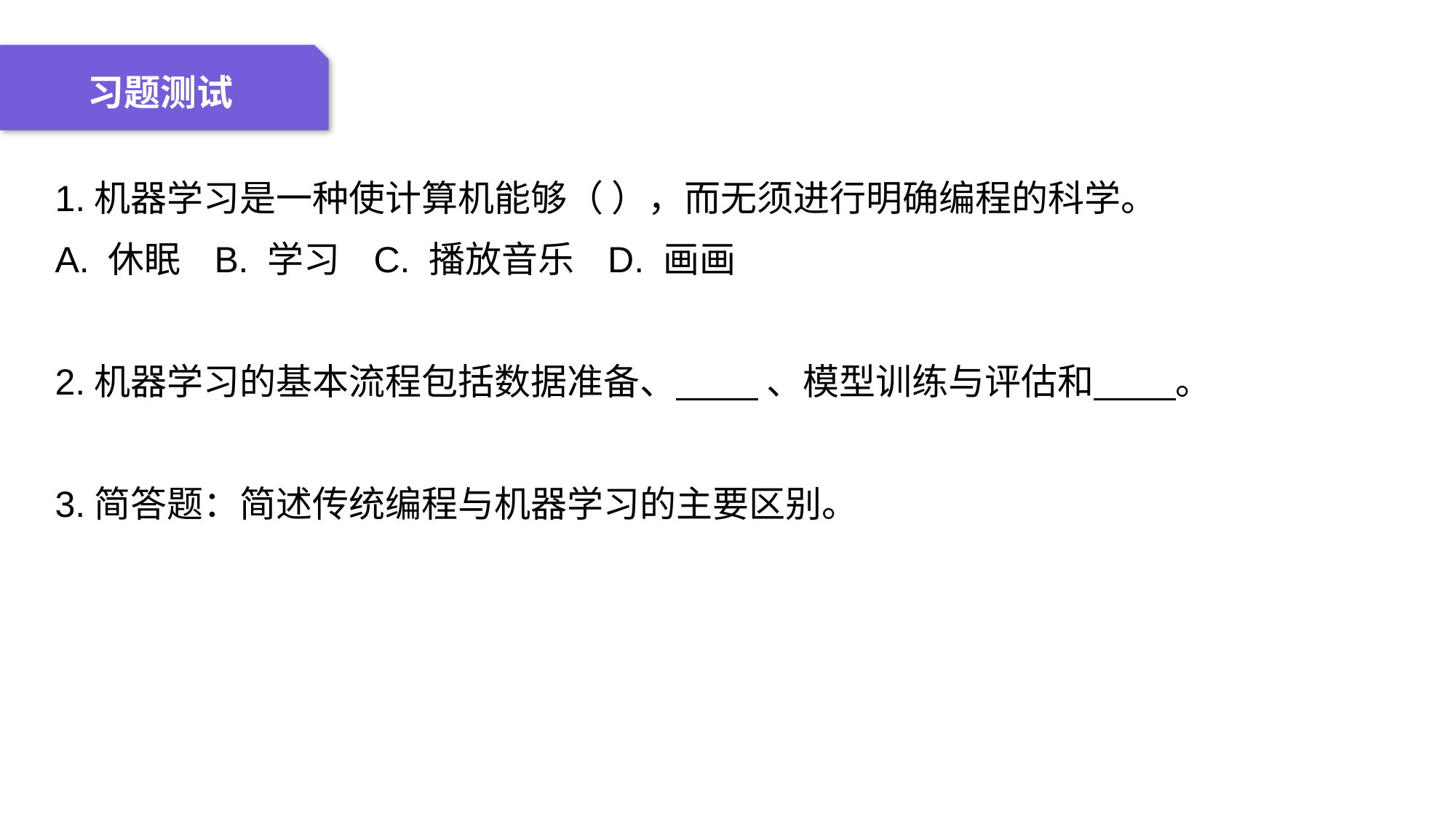

04 名词解释
01 准备过程
02 整体结构
03 重点说明
习题测试
1.机器学习是一种使计算机能够（ ），而无须进行明确编程的科学。
A. 休眠   B. 学习   C. 播放音乐   D. 画画

2.机器学习的基本流程包括数据准备、           、模型训练与评估和          。

3.简答题：简述传统编程与机器学习的主要区别。